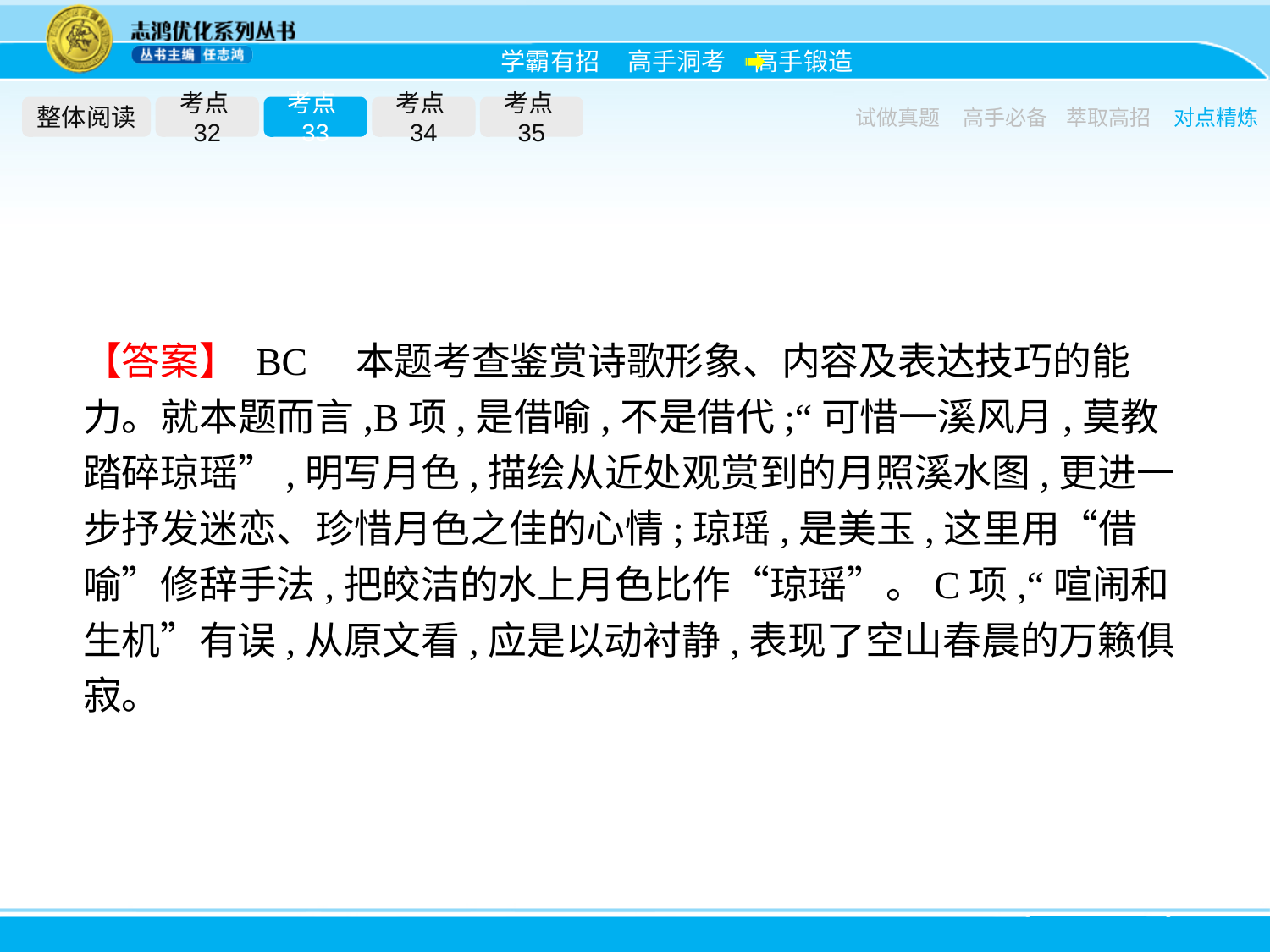

整体阅读
考点32
考点33
考点34
考点35
试做真题
高手必备
萃取高招
对点精炼
【答案】 BC　本题考查鉴赏诗歌形象、内容及表达技巧的能力。就本题而言,B项,是借喻,不是借代;“可惜一溪风月,莫教踏碎琼瑶”,明写月色,描绘从近处观赏到的月照溪水图,更进一步抒发迷恋、珍惜月色之佳的心情;琼瑶,是美玉,这里用“借喻”修辞手法,把皎洁的水上月色比作“琼瑶”。C项,“喧闹和生机”有误,从原文看,应是以动衬静,表现了空山春晨的万籁俱寂。